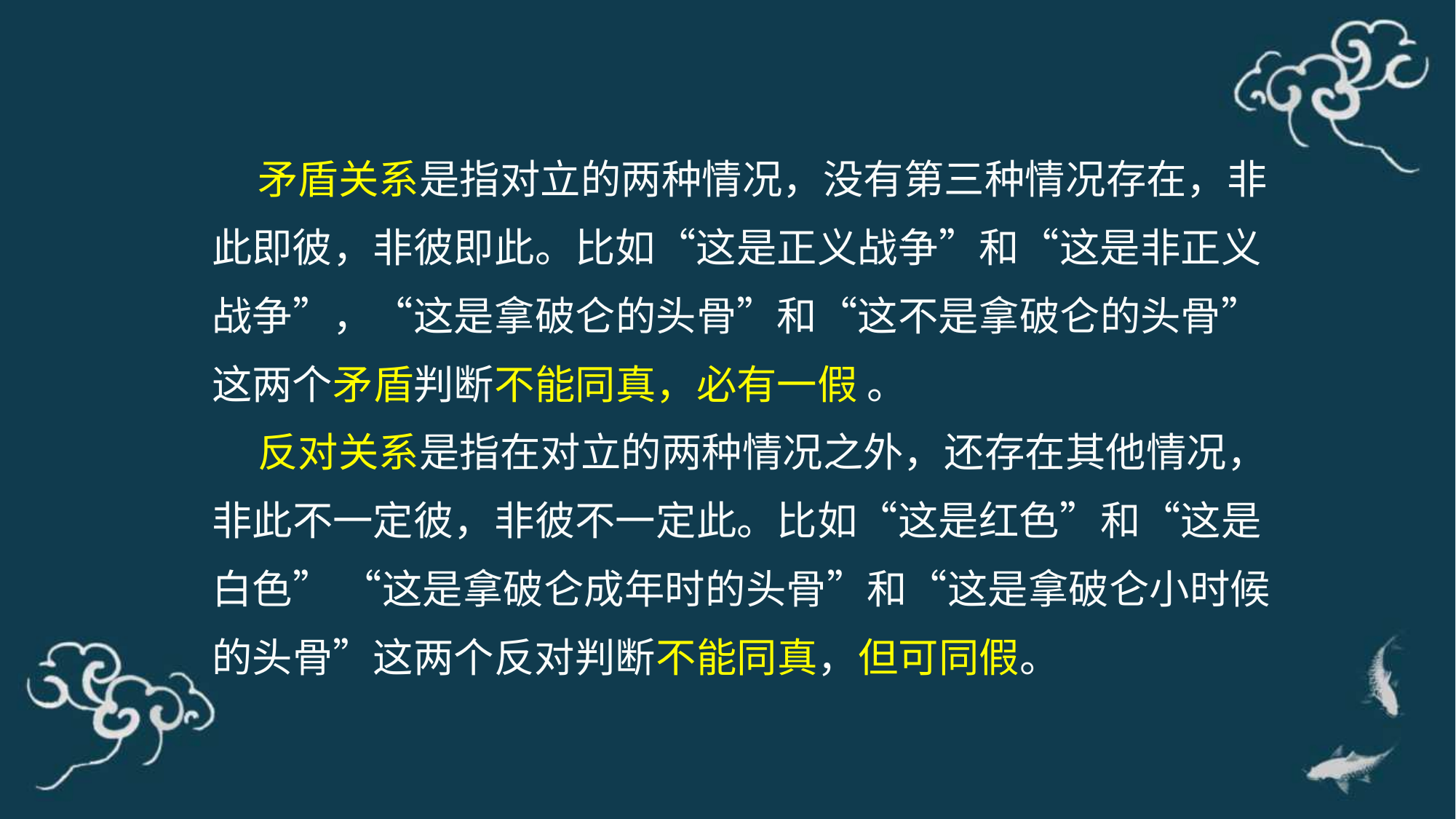

矛盾关系是指对立的两种情况，没有第三种情况存在，非此即彼，非彼即此。比如“这是正义战争”和“这是非正义战争”，“这是拿破仑的头骨”和“这不是拿破仑的头骨”这两个矛盾判断不能同真，必有一假 。
    反对关系是指在对立的两种情况之外，还存在其他情况，非此不一定彼，非彼不一定此。比如“这是红色”和“这是白色” “这是拿破仑成年时的头骨”和“这是拿破仑小时候的头骨”这两个反对判断不能同真，但可同假。